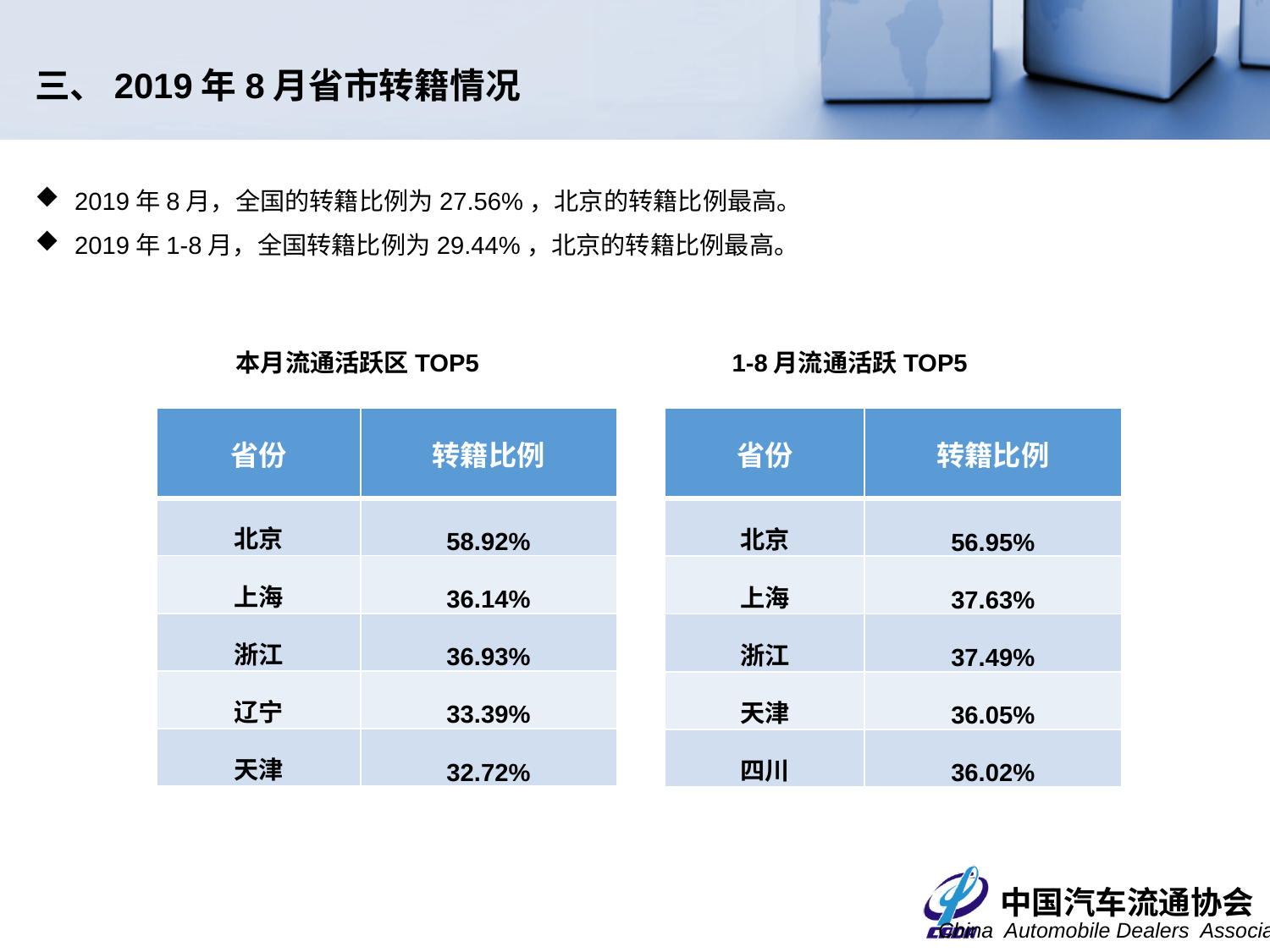

三、2019年8月省市转籍情况
2019年8月，全国的转籍比例为27.56%，北京的转籍比例最高。
2019年1-8月，全国转籍比例为29.44%，北京的转籍比例最高。
本月流通活跃区TOP5
1-8月流通活跃TOP5
| 省份 | 转籍比例 |
| --- | --- |
| 北京 | 58.92% |
| 上海 | 36.14% |
| 浙江 | 36.93% |
| 辽宁 | 33.39% |
| 天津 | 32.72% |
| 省份 | 转籍比例 |
| --- | --- |
| 北京 | 56.95% |
| 上海 | 37.63% |
| 浙江 | 37.49% |
| 天津 | 36.05% |
| 四川 | 36.02% |